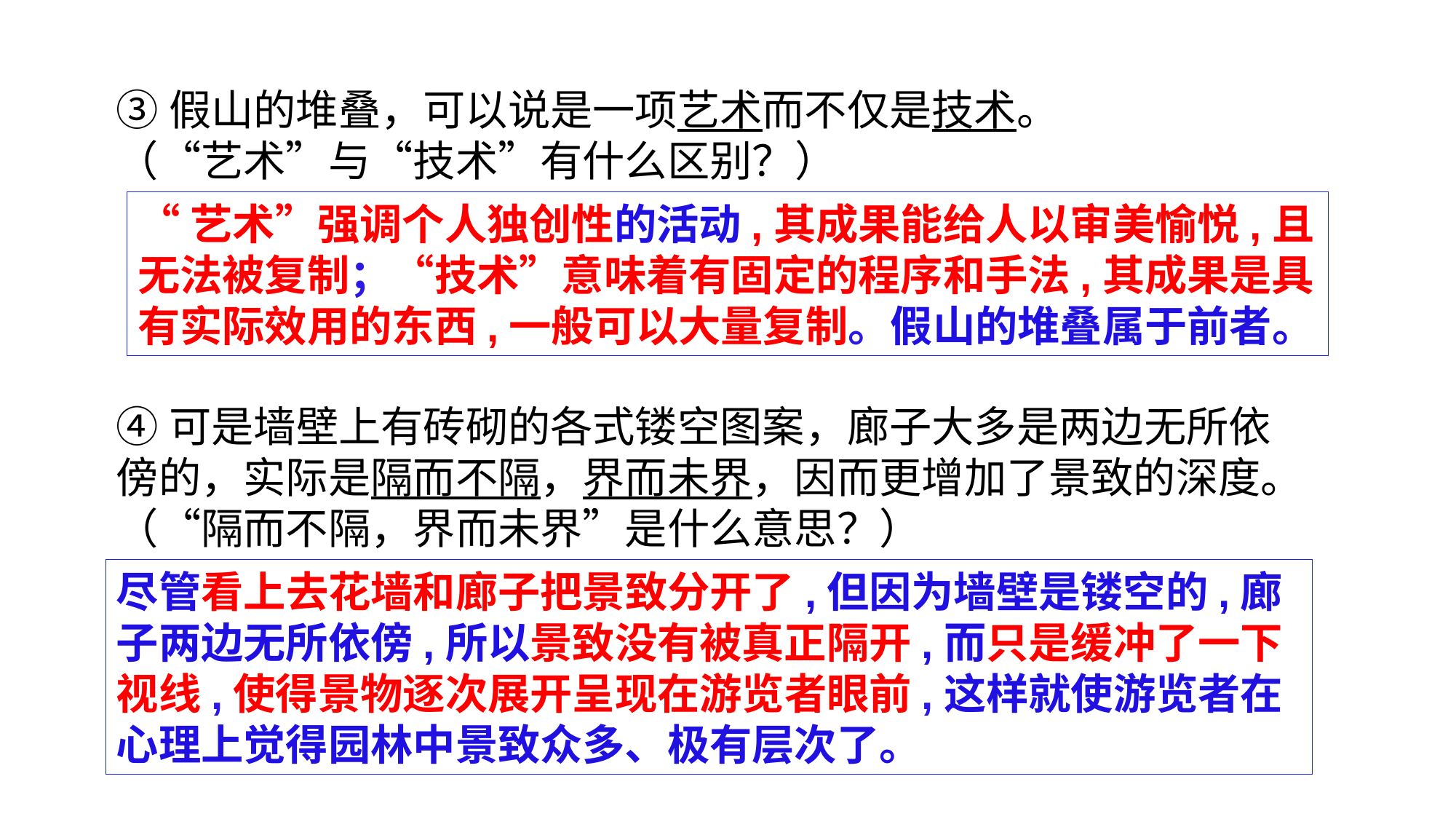

③假山的堆叠，可以说是一项艺术而不仅是技术。          （“艺术”与“技术”有什么区别？）
“艺术”强调个人独创性的活动,其成果能给人以审美愉悦,且无法被复制；“技术”意味着有固定的程序和手法,其成果是具有实际效用的东西,一般可以大量复制。假山的堆叠属于前者。
④可是墙壁上有砖砌的各式镂空图案，廊子大多是两边无所依傍的，实际是隔而不隔，界而未界，因而更增加了景致的深度。（“隔而不隔，界而未界”是什么意思？）
尽管看上去花墙和廊子把景致分开了,但因为墙壁是镂空的,廊子两边无所依傍,所以景致没有被真正隔开,而只是缓冲了一下视线,使得景物逐次展开呈现在游览者眼前,这样就使游览者在心理上觉得园林中景致众多、极有层次了。